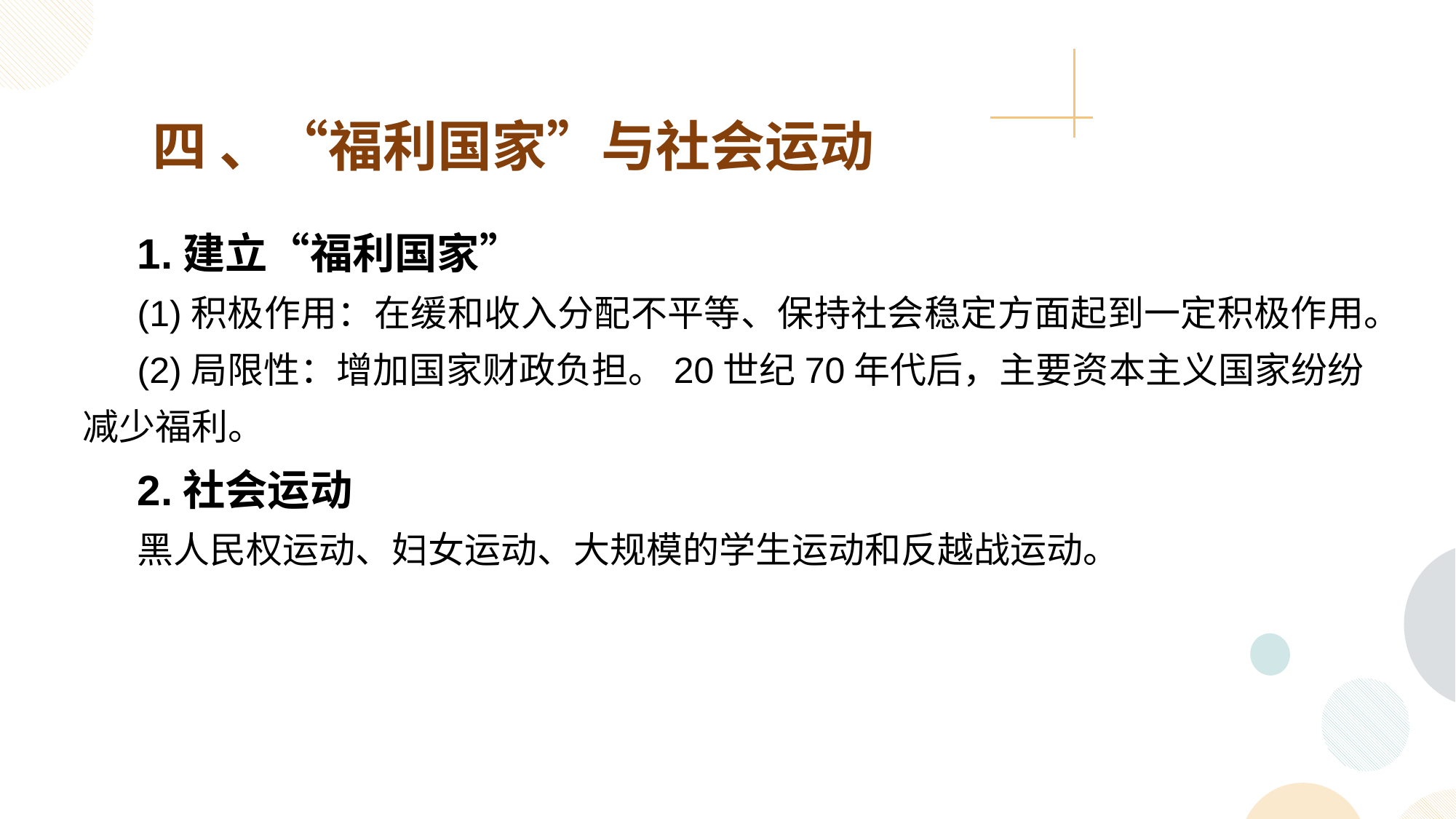

四 、“福利国家”与社会运动
1.建立“福利国家”
(1)积极作用：在缓和收入分配不平等、保持社会稳定方面起到一定积极作用。
(2)局限性：增加国家财政负担。20世纪70年代后，主要资本主义国家纷纷减少福利。
2.社会运动
黑人民权运动、妇女运动、大规模的学生运动和反越战运动。